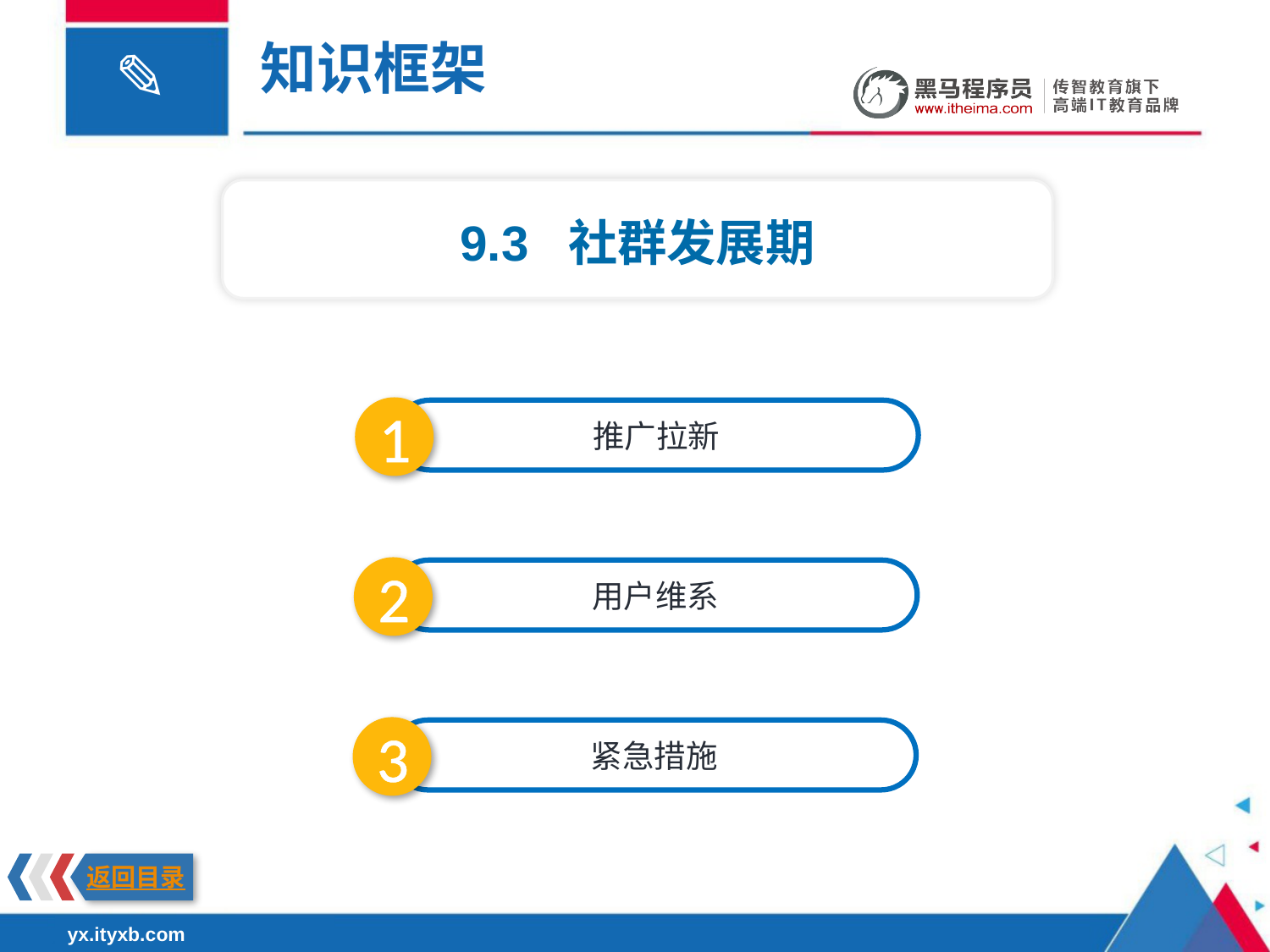

知识框架

9.3  社群发展期
1
推广拉新
2
用户维系
3
紧急措施

返回目录